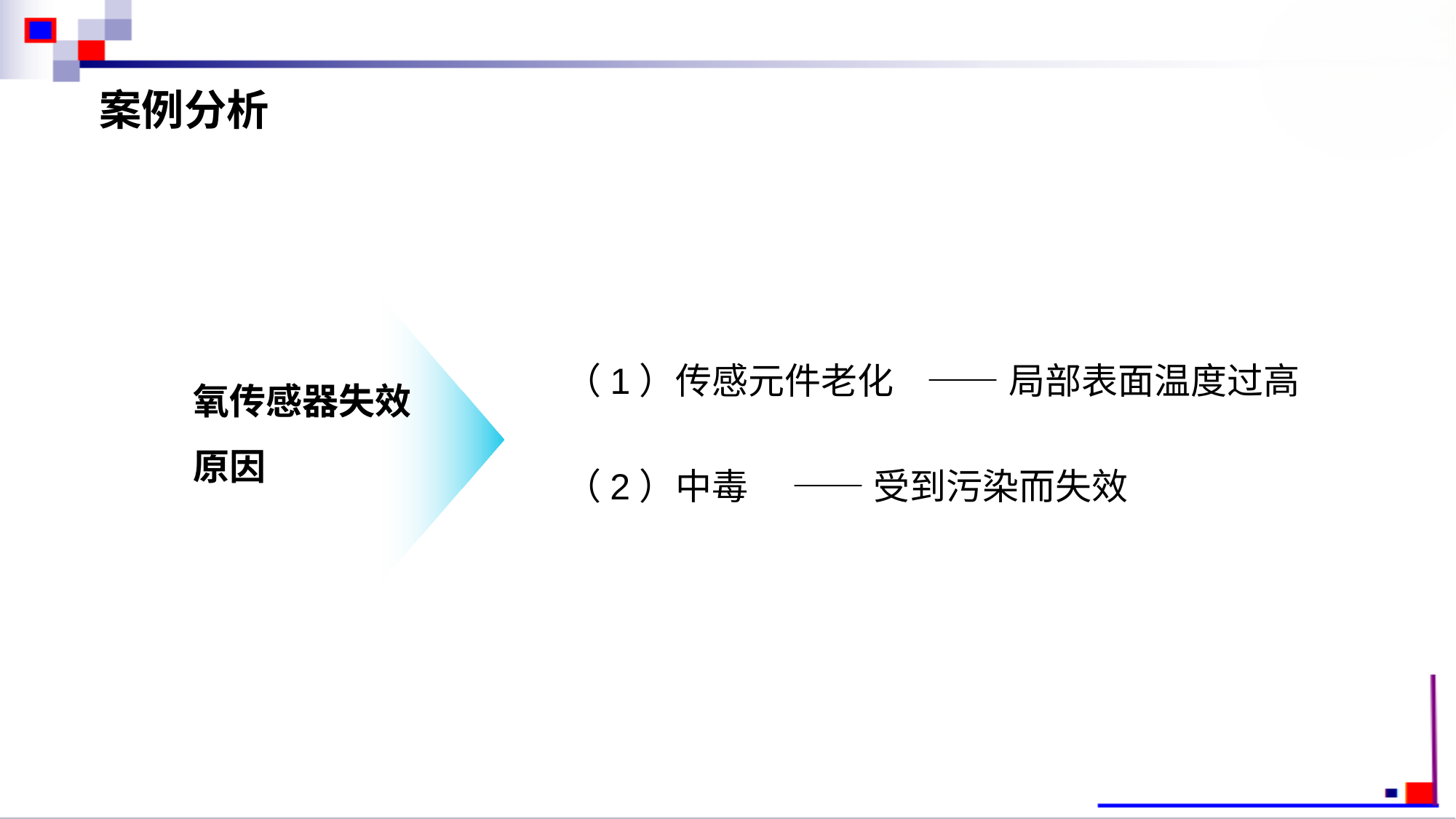

案例分析
（1）传感元件老化
——局部表面温度过高
氧传感器失效原因

（2）中毒
——受到污染而失效